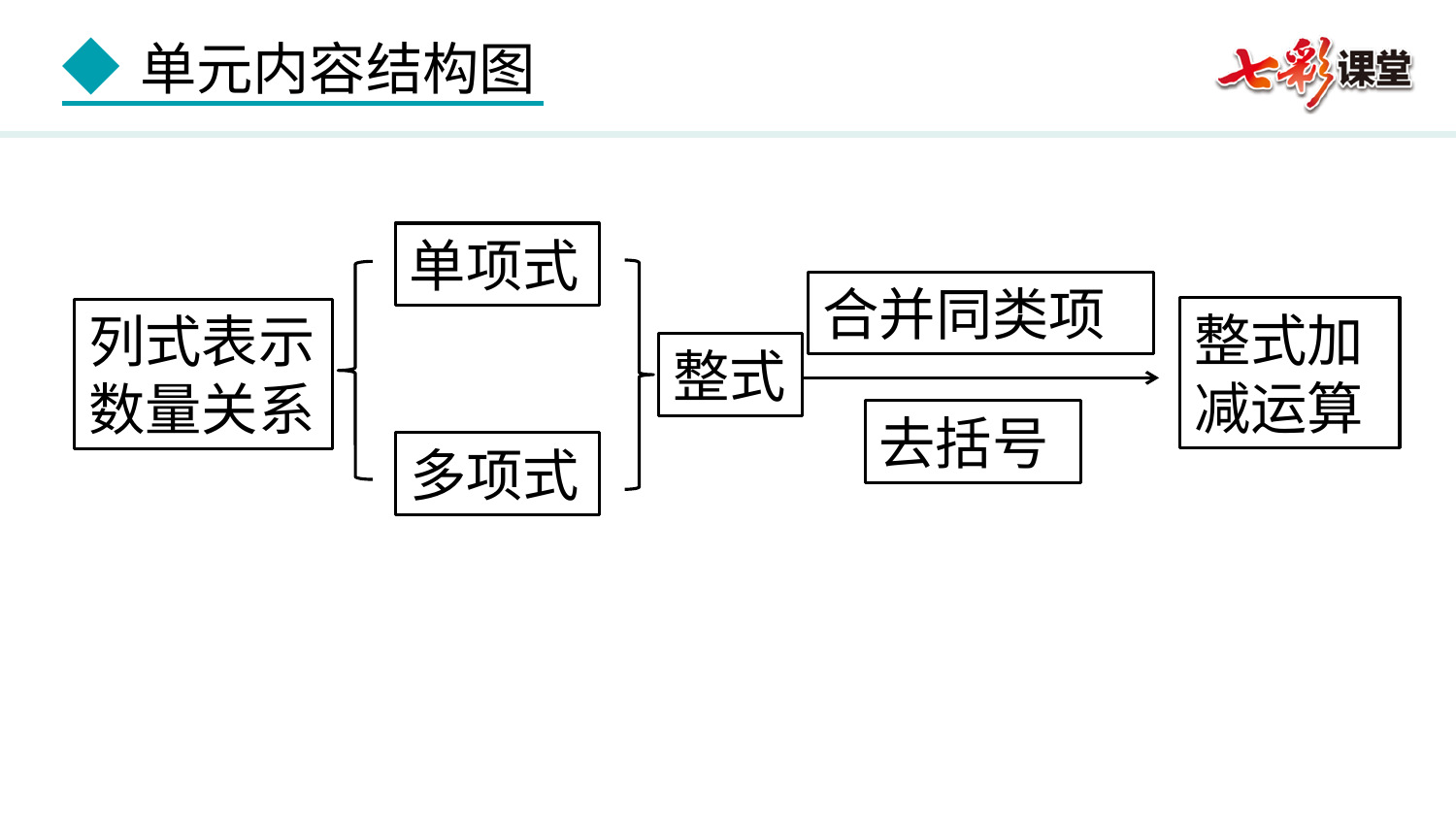

单项式

合并同类项
整式加减运算
列式表示数量关系
整式
去括号
多项式